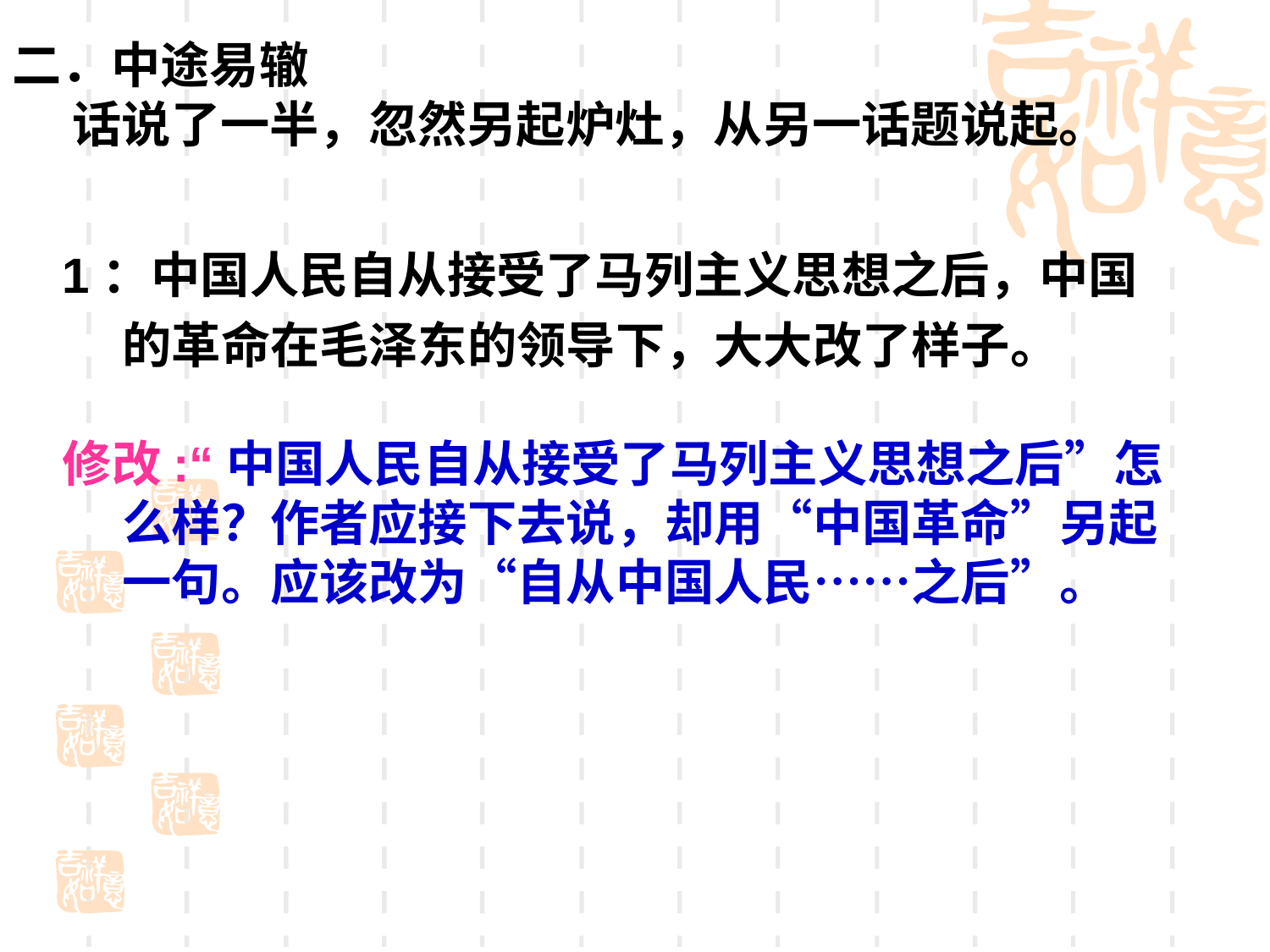

二．中途易辙
	话说了一半，忽然另起炉灶，从另一话题说起。
1：中国人民自从接受了马列主义思想之后，中国的革命在毛泽东的领导下，大大改了样子。

修改:“中国人民自从接受了马列主义思想之后”怎么样？作者应接下去说，却用“中国革命”另起一句。应该改为“自从中国人民……之后”。